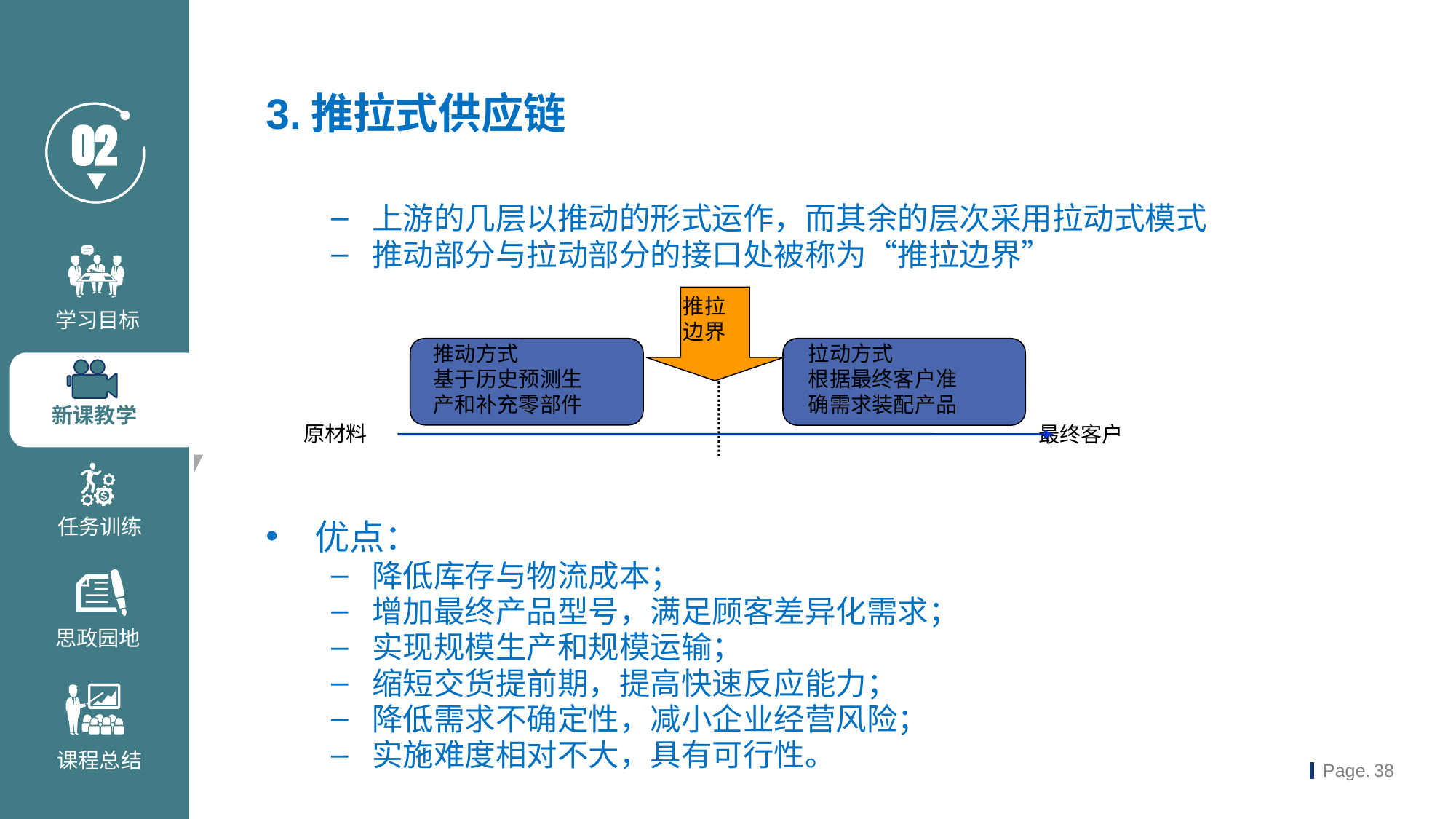

3.推拉式供应链

上游的几层以推动的形式运作，而其余的层次采用拉动式模式
推动部分与拉动部分的接口处被称为“推拉边界”

优点：
降低库存与物流成本；
增加最终产品型号，满足顾客差异化需求；
实现规模生产和规模运输；
缩短交货提前期，提高快速反应能力；
降低需求不确定性，减小企业经营风险；
实施难度相对不大，具有可行性。

推拉
边界
推动方式
基于历史预测生
产和补充零部件

拉动方式
根据最终客户准
确需求装配产品

原材料
最终客户